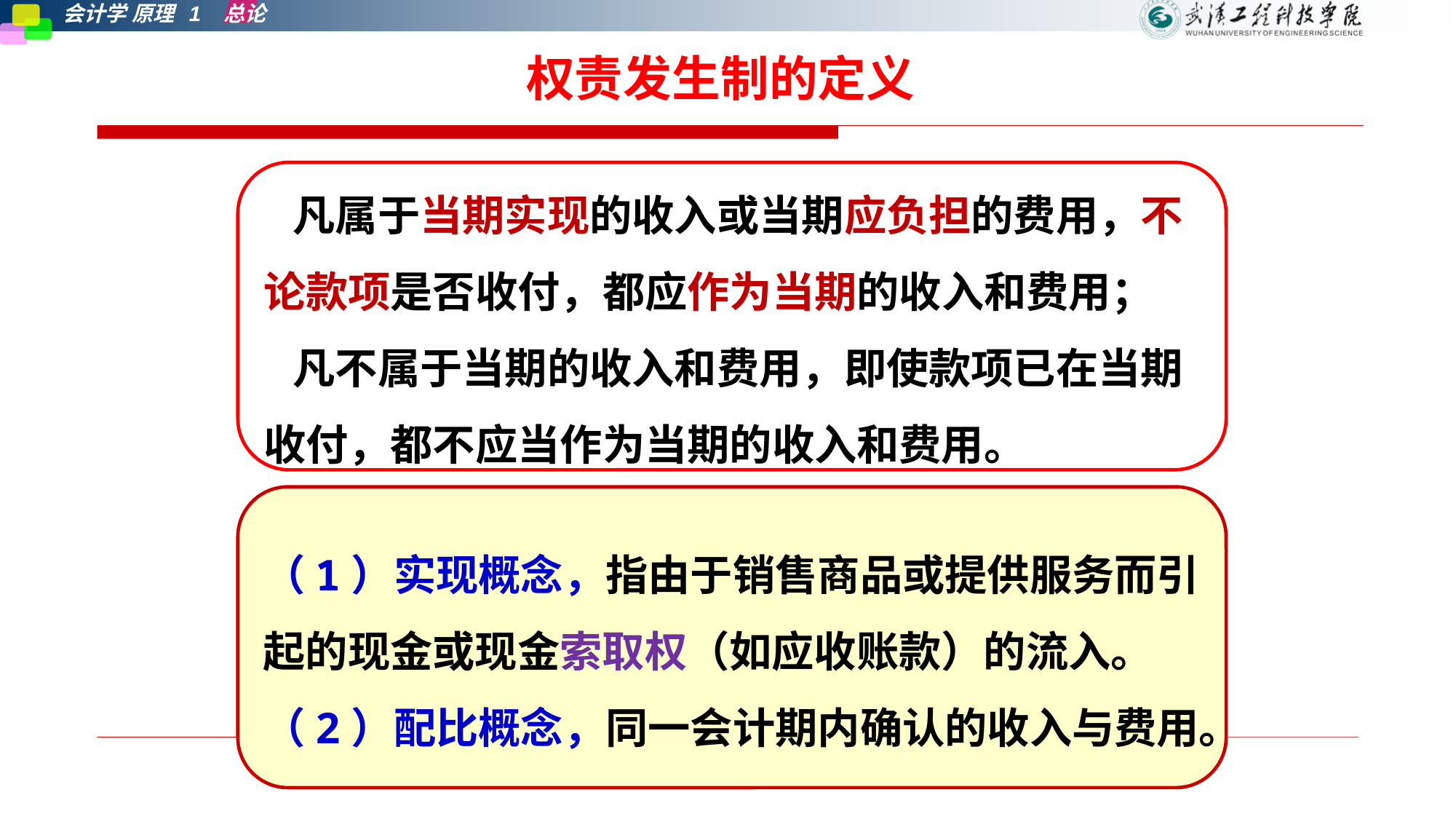

权责发生制的定义
  凡属于当期实现的收入或当期应负担的费用，不论款项是否收付，都应作为当期的收入和费用；
  凡不属于当期的收入和费用，即使款项已在当期收付，都不应当作为当期的收入和费用。
（1）实现概念，指由于销售商品或提供服务而引起的现金或现金索取权（如应收账款）的流入。
（2）配比概念，同一会计期内确认的收入与费用。